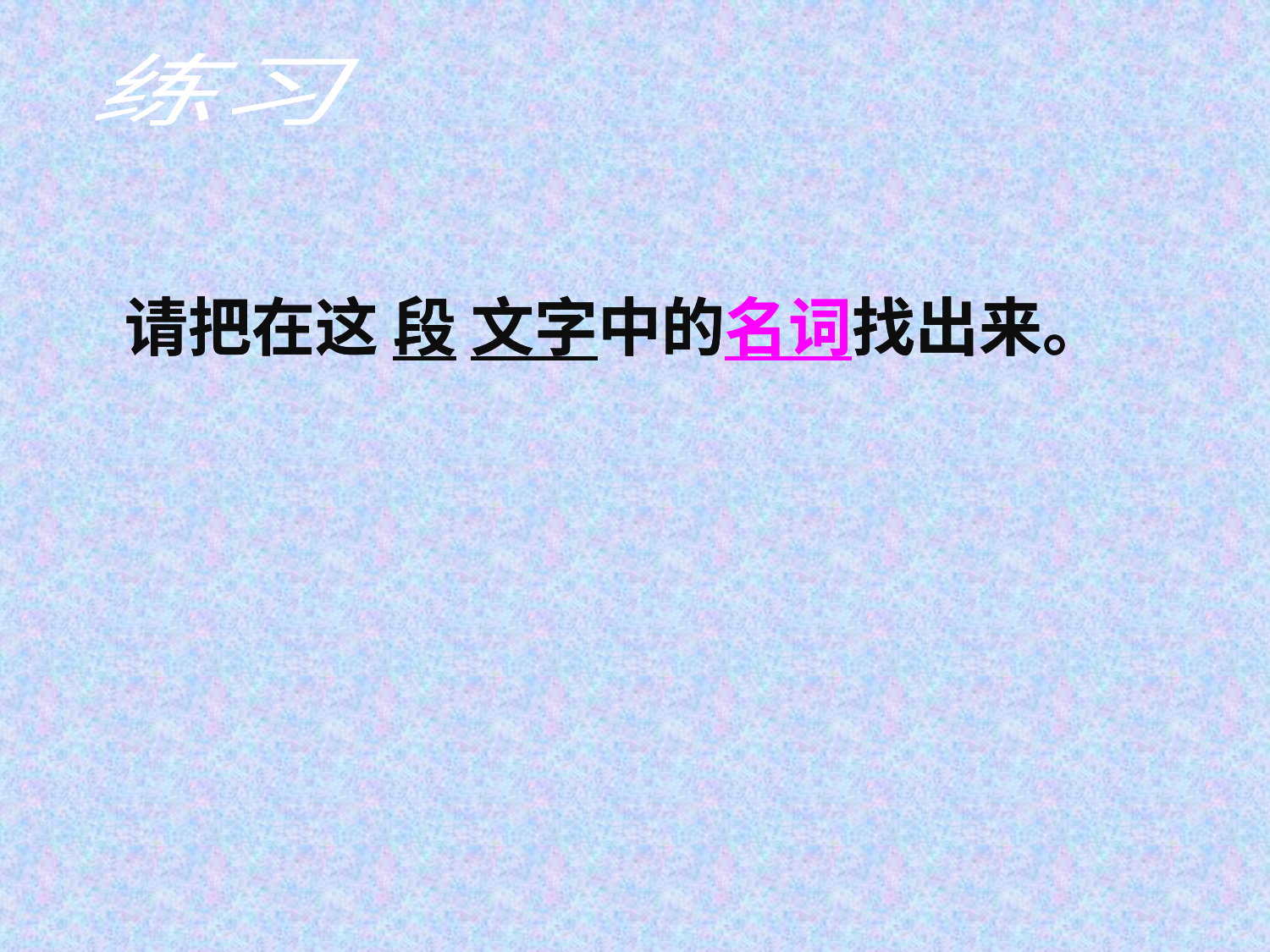

练习
请把在这 段 文字中的名词找出来。
请把在这 段 文字中的名词找出来。